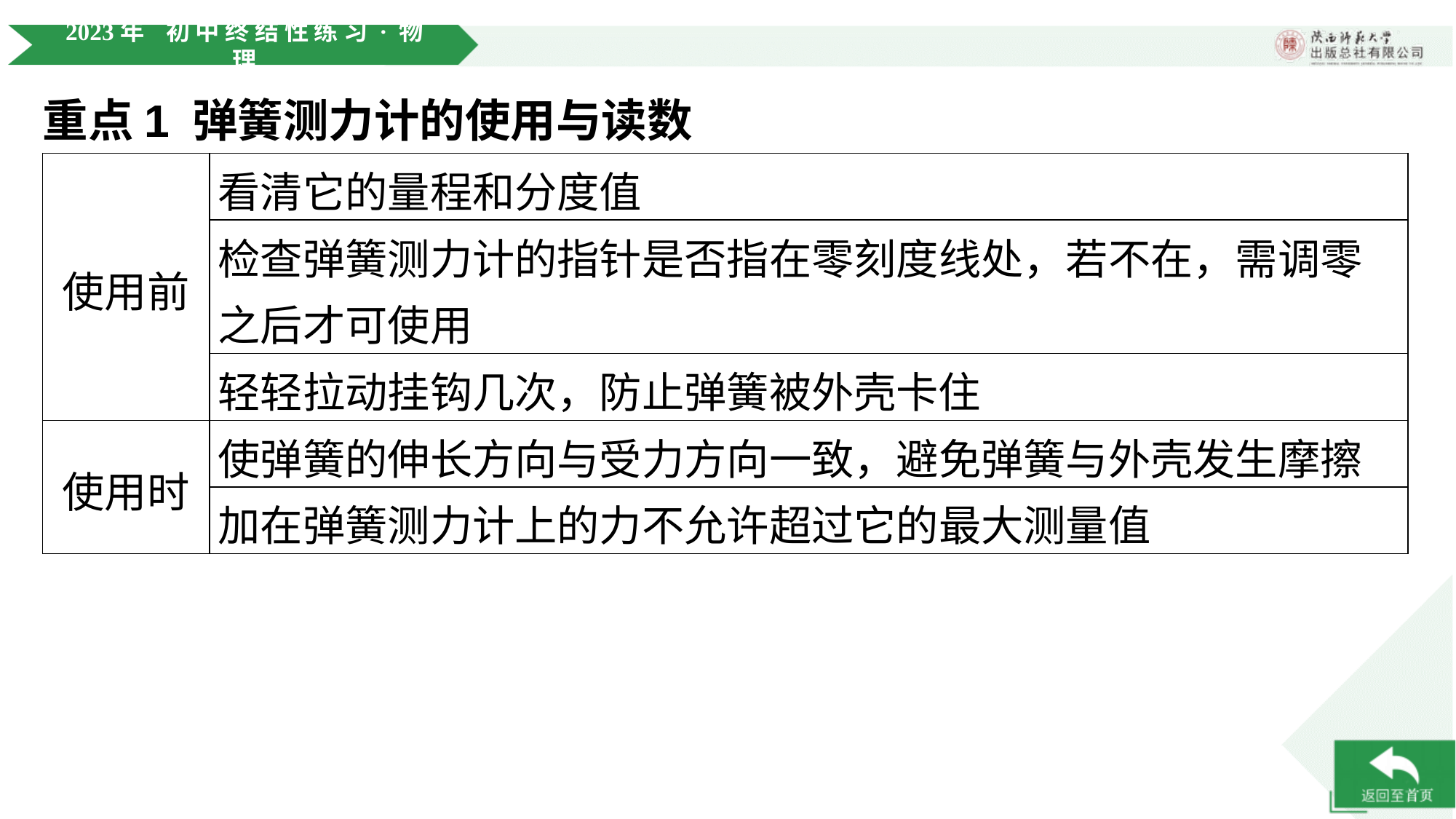

重点1 弹簧测力计的使用与读数
| 使用前 | 看清它的量程和分度值 |
| --- | --- |
|  | 检查弹簧测力计的指针是否指在零刻度线处，若不在，需调零 之后才可使用 |
|  | 轻轻拉动挂钩几次，防止弹簧被外壳卡住 |
| 使用时 | 使弹簧的伸长方向与受力方向一致，避免弹簧与外壳发生摩擦 |
|  | 加在弹簧测力计上的力不允许超过它的最大测量值 |